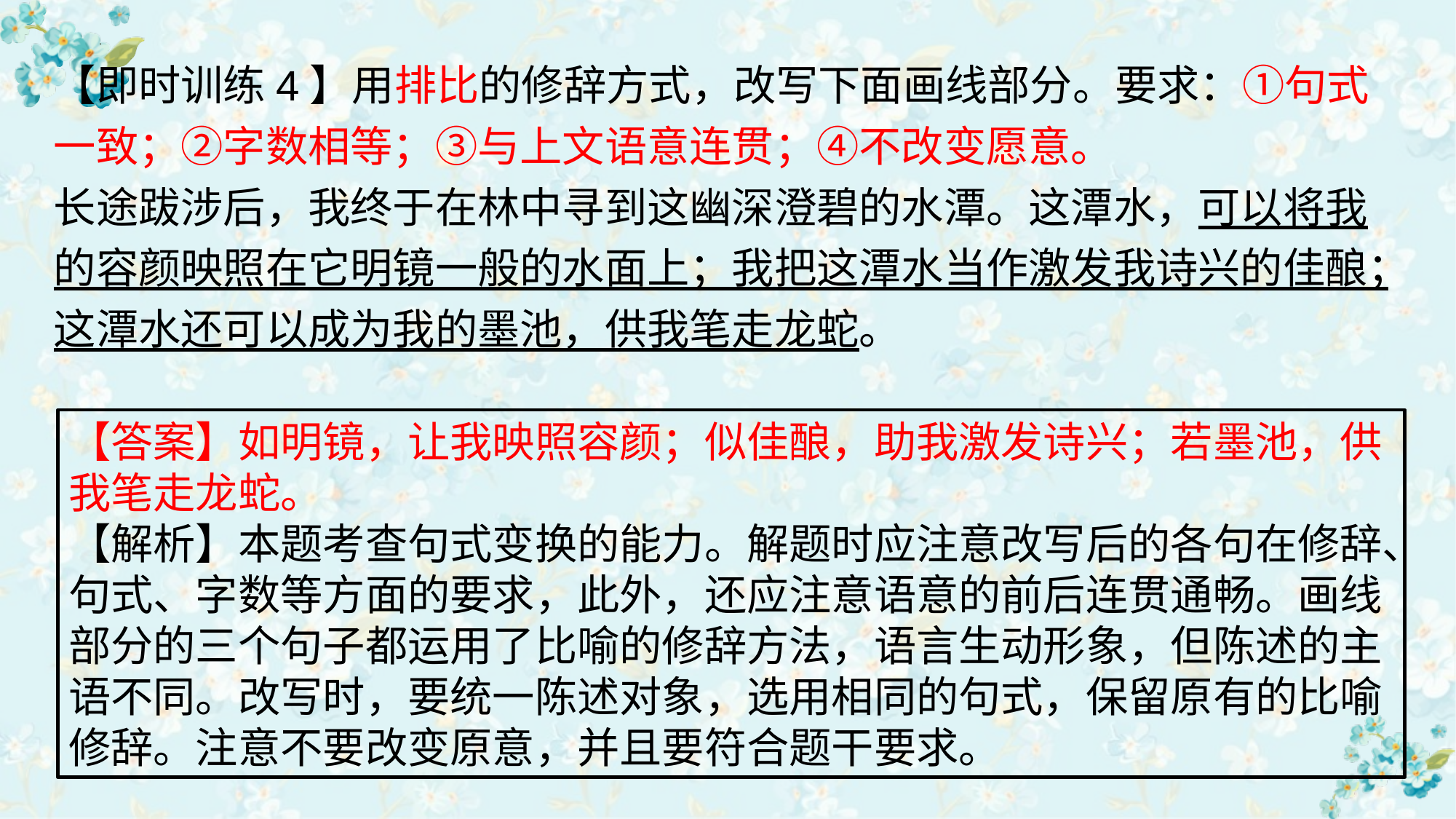

【即时训练4】用排比的修辞方式，改写下面画线部分。要求：①句式一致；②字数相等；③与上文语意连贯；④不改变愿意。
长途跋涉后，我终于在林中寻到这幽深澄碧的水潭。这潭水，可以将我的容颜映照在它明镜一般的水面上；我把这潭水当作激发我诗兴的佳酿；这潭水还可以成为我的墨池，供我笔走龙蛇。
【答案】如明镜，让我映照容颜；似佳酿，助我激发诗兴；若墨池，供我笔走龙蛇。
【解析】本题考查句式变换的能力。解题时应注意改写后的各句在修辞、句式、字数等方面的要求，此外，还应注意语意的前后连贯通畅。画线部分的三个句子都运用了比喻的修辞方法，语言生动形象，但陈述的主语不同。改写时，要统一陈述对象，选用相同的句式，保留原有的比喻修辞。注意不要改变原意，并且要符合题干要求。